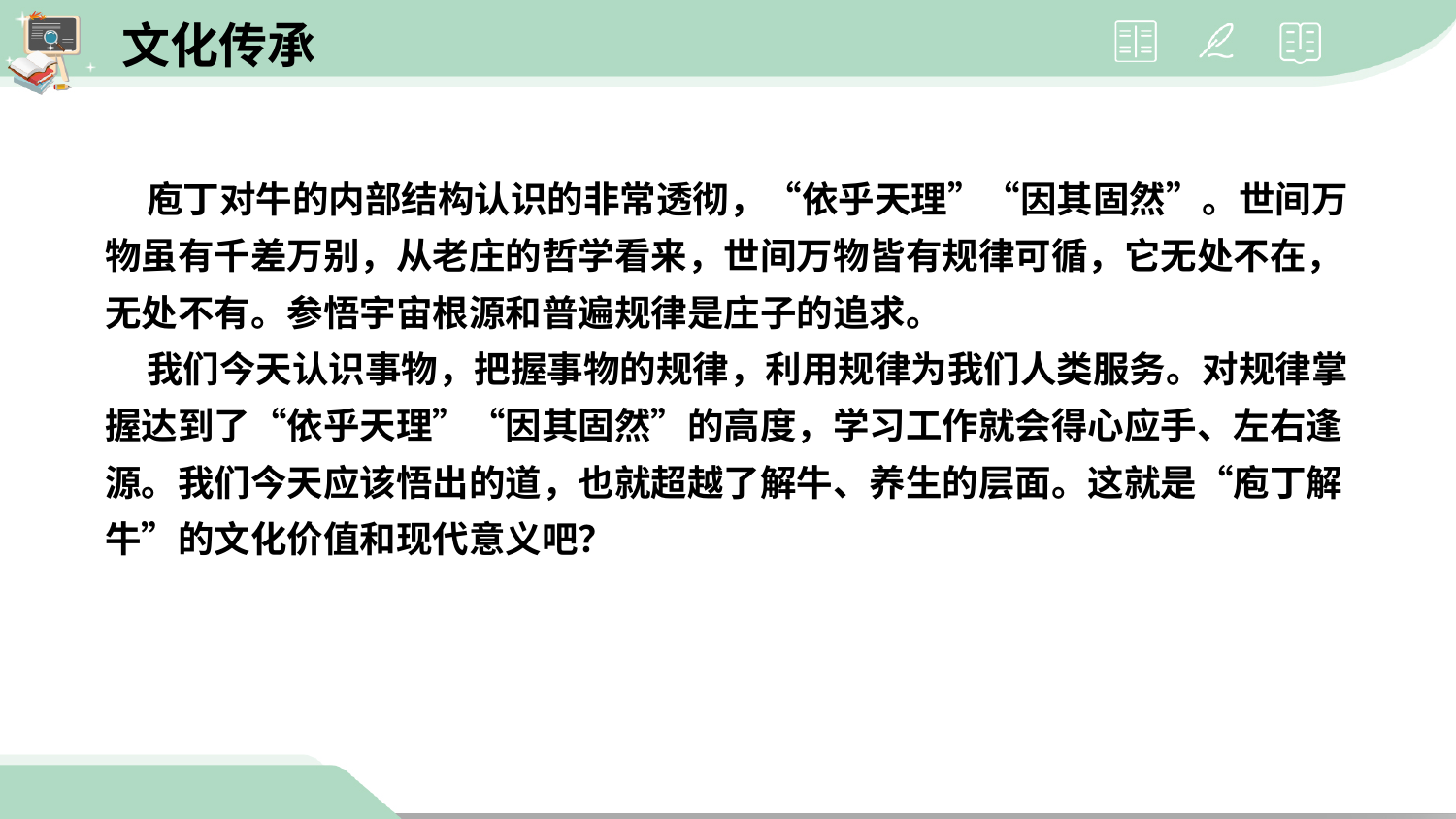

文化传承
    庖丁对牛的内部结构认识的非常透彻，“依乎天理”“因其固然”。世间万物虽有千差万别，从老庄的哲学看来，世间万物皆有规律可循，它无处不在，无处不有。参悟宇宙根源和普遍规律是庄子的追求。
    我们今天认识事物，把握事物的规律，利用规律为我们人类服务。对规律掌握达到了“依乎天理”“因其固然”的高度，学习工作就会得心应手、左右逢源。我们今天应该悟出的道，也就超越了解牛、养生的层面。这就是“庖丁解牛”的文化价值和现代意义吧？